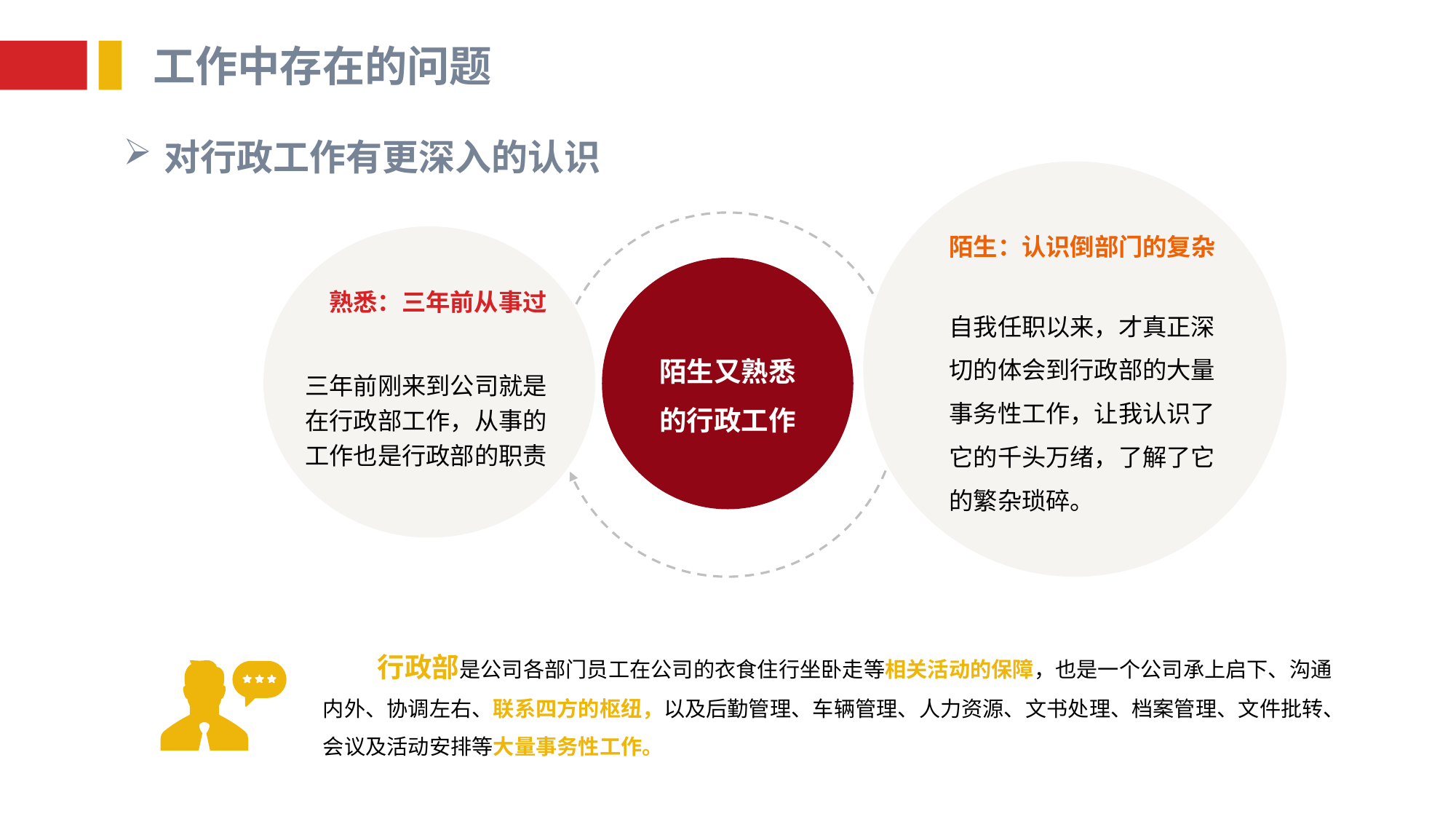

工作中存在的问题

对行政工作有更深入的认识

陌生：认识倒部门的复杂
自我任职以来，才真正深切的体会到行政部的大量事务性工作，让我认识了它的千头万绪，了解了它的繁杂琐碎。

陌生又熟悉
的行政工作

熟悉：三年前从事过
三年前刚来到公司就是在行政部工作，从事的工作也是行政部的职责
行政部是公司各部门员工在公司的衣食住行坐卧走等相关活动的保障，也是一个公司承上启下、沟通内外、协调左右、联系四方的枢纽，以及后勤管理、车辆管理、人力资源、文书处理、档案管理、文件批转、会议及活动安排等大量事务性工作。